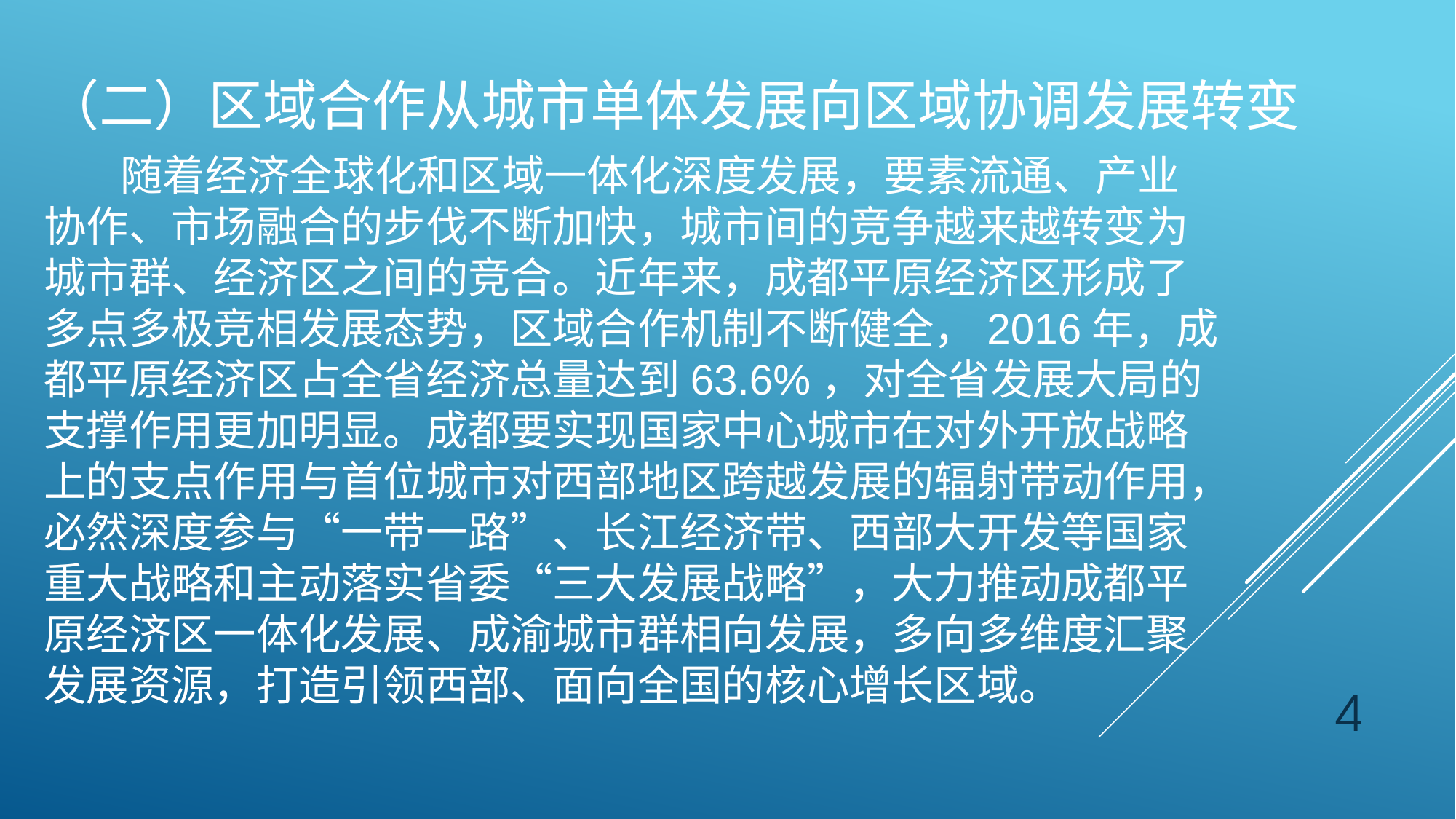

# （二）区域合作从城市单体发展向区域协调发展转变
       随着经济全球化和区域一体化深度发展，要素流通、产业协作、市场融合的步伐不断加快，城市间的竞争越来越转变为城市群、经济区之间的竞合。近年来，成都平原经济区形成了多点多极竞相发展态势，区域合作机制不断健全，2016年，成都平原经济区占全省经济总量达到63.6%，对全省发展大局的支撑作用更加明显。成都要实现国家中心城市在对外开放战略上的支点作用与首位城市对西部地区跨越发展的辐射带动作用，必然深度参与“一带一路”、长江经济带、西部大开发等国家重大战略和主动落实省委“三大发展战略”，大力推动成都平原经济区一体化发展、成渝城市群相向发展，多向多维度汇聚发展资源，打造引领西部、面向全国的核心增长区域。
4